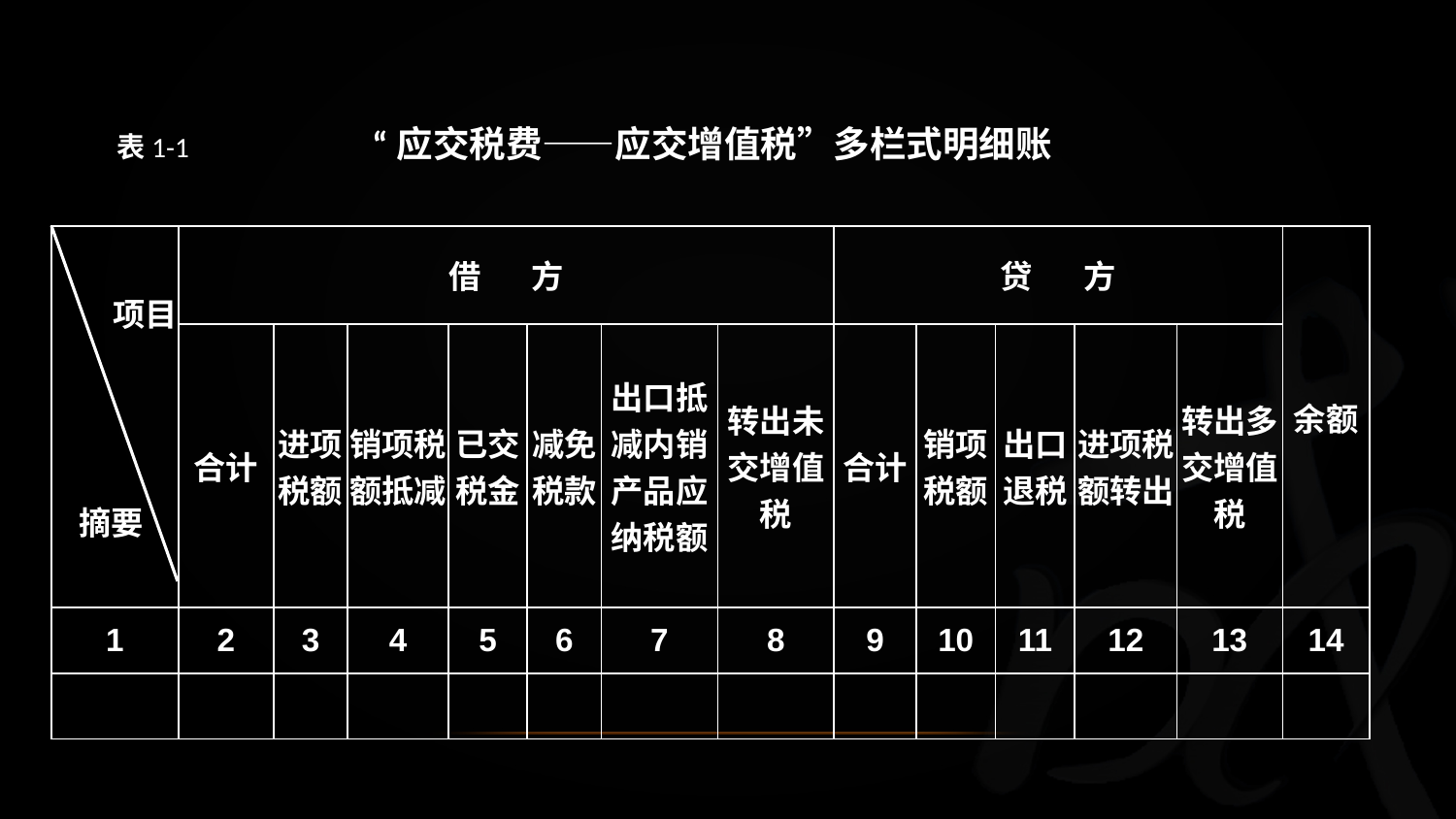

表1-1                             “应交税费——应交增值税”多栏式明细账
| 项目 摘要 | 借 方 |  |  |  |  |  |  | 贷 方 |  |  |  |  | 余额 |
| --- | --- | --- | --- | --- | --- | --- | --- | --- | --- | --- | --- | --- | --- |
|  | 合计 | 进项税额 | 销项税额抵减 | 已交税金 | 减免税款 | 出口抵减内销产品应纳税额 | 转出未交增值税 | 合计 | 销项税额 | 出口退税 | 进项税额转出 | 转出多交增值税 |  |
| 1 | 2 | 3 | 4 | 5 | 6 | 7 | 8 | 9 | 10 | 11 | 12 | 13 | 14 |
|  |  |  |  |  |  |  |  |  |  |  |  |  |  |